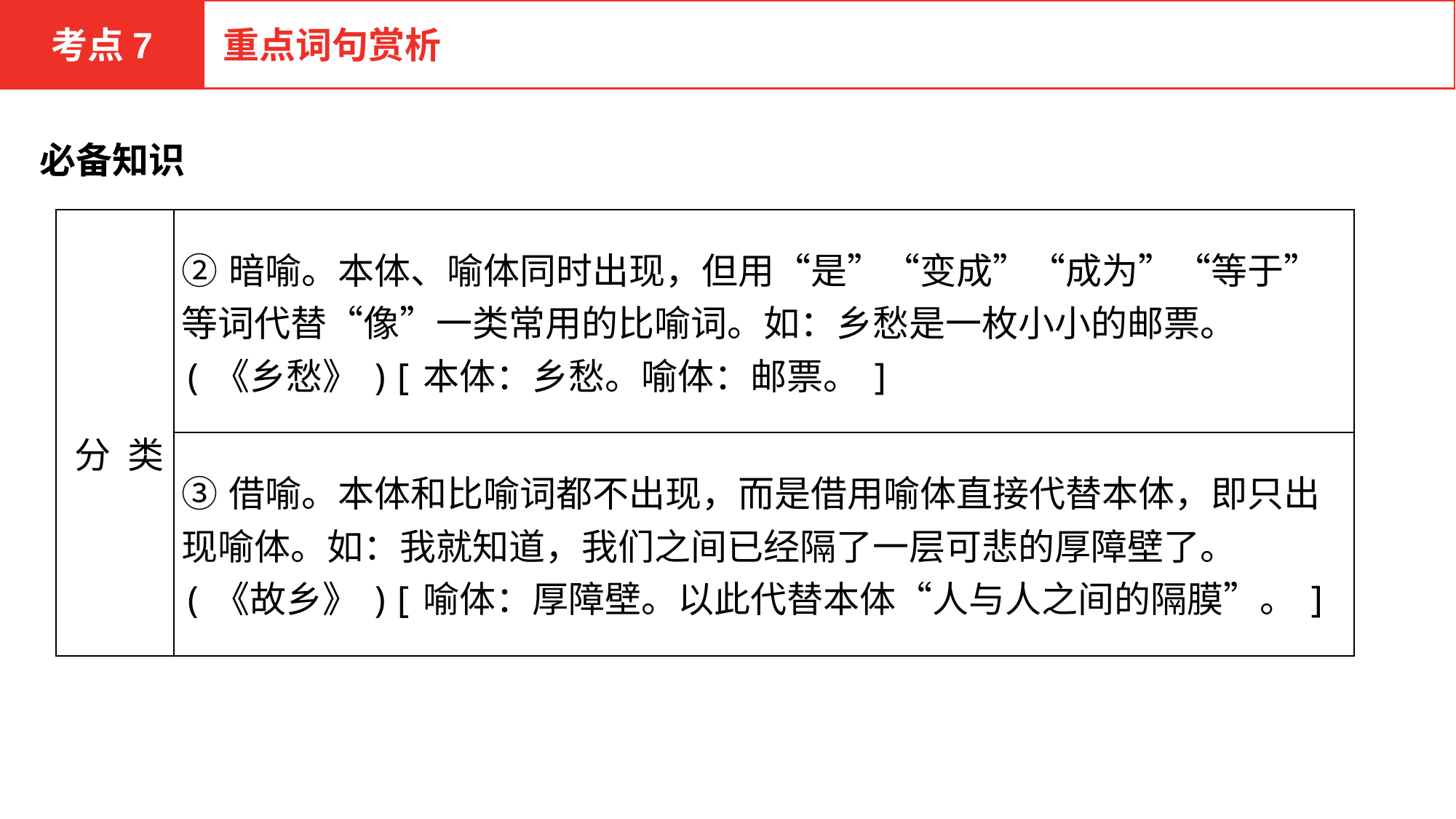

考点7
重点词句赏析
必备知识
| 分 类 | ②暗喻。本体、喻体同时出现，但用“是”“变成”“成为”“等于”等词代替“像”一类常用的比喻词。如：乡愁是一枚小小的邮票。(《乡愁》)[本体：乡愁。喻体：邮票。] |
| --- | --- |
|  | ③借喻。本体和比喻词都不出现，而是借用喻体直接代替本体，即只出现喻体。如：我就知道，我们之间已经隔了一层可悲的厚障壁了。(《故乡》)[喻体：厚障壁。以此代替本体“人与人之间的隔膜”。] |